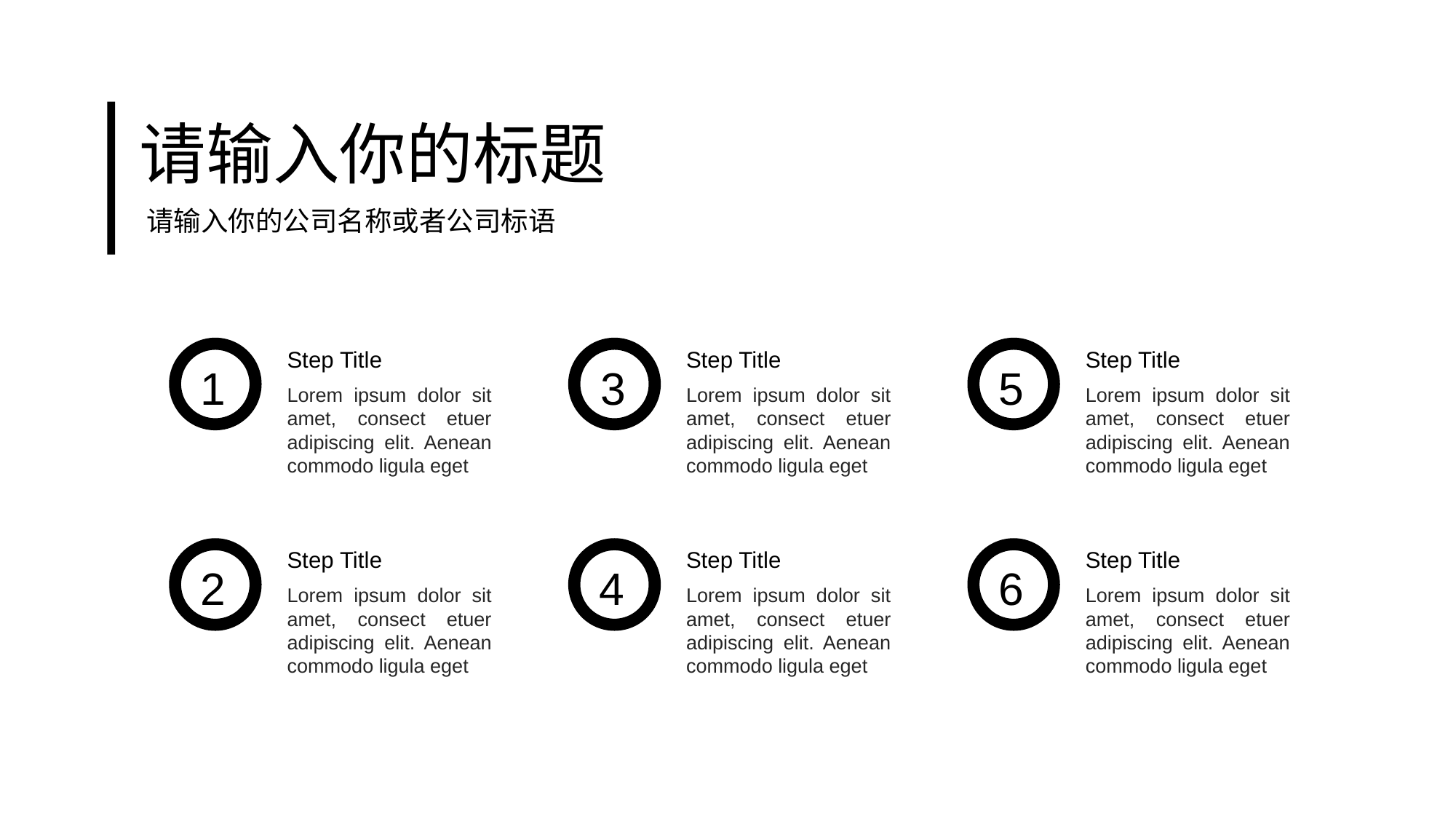

请输入你的标题
请输入你的公司名称或者公司标语
Step Title
Step Title
Step Title

1
3
5
Lorem ipsum dolor sit amet, consect etuer adipiscing elit. Aenean commodo ligula eget
Lorem ipsum dolor sit amet, consect etuer adipiscing elit. Aenean commodo ligula eget
Lorem ipsum dolor sit amet, consect etuer adipiscing elit. Aenean commodo ligula eget
Step Title
Step Title
Step Title

2
4
6
Lorem ipsum dolor sit amet, consect etuer adipiscing elit. Aenean commodo ligula eget
Lorem ipsum dolor sit amet, consect etuer adipiscing elit. Aenean commodo ligula eget
Lorem ipsum dolor sit amet, consect etuer adipiscing elit. Aenean commodo ligula eget